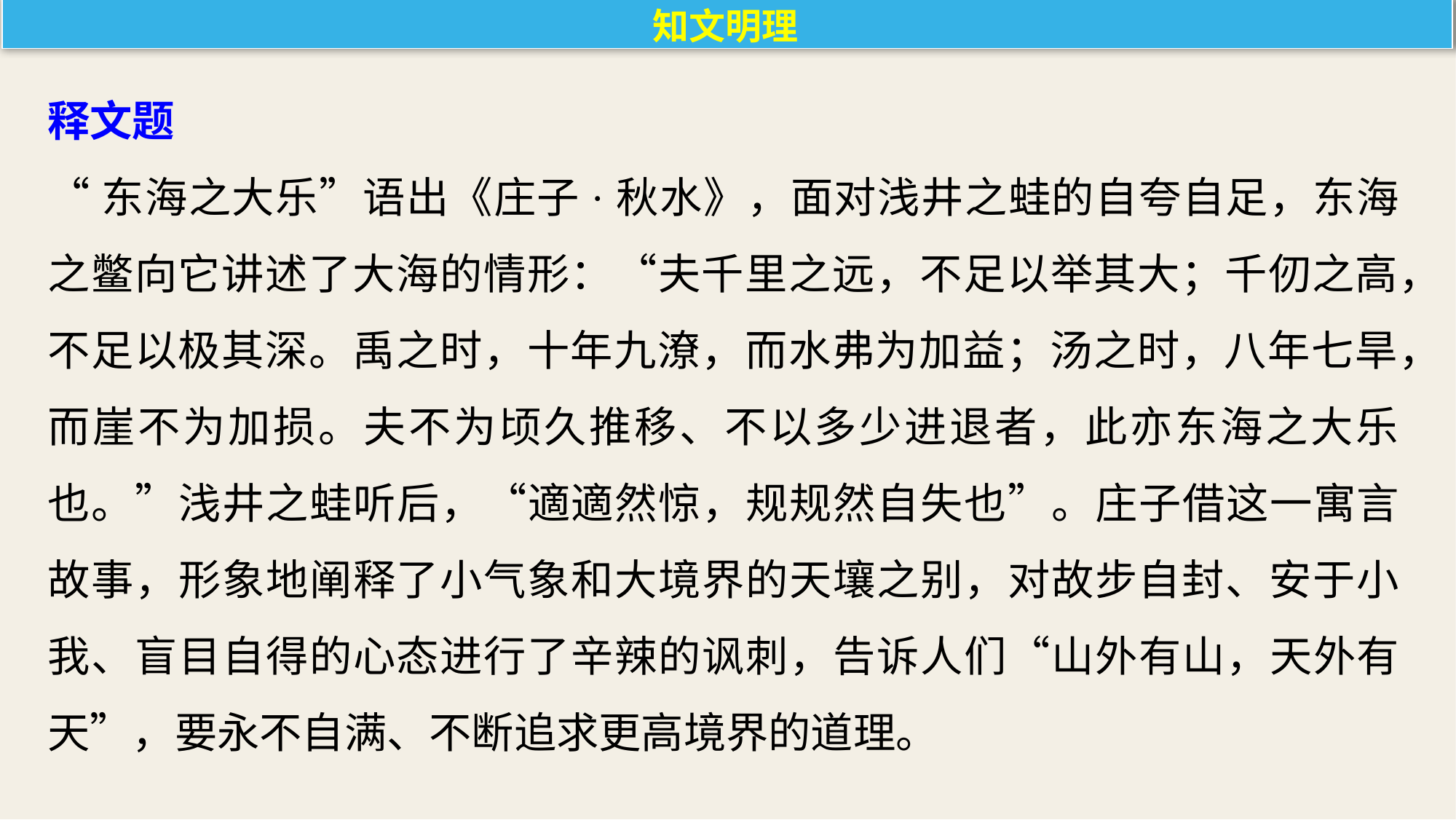

知文明理
释文题
“东海之大乐”语出《庄子·秋水》，面对浅井之蛙的自夸自足，东海之鳖向它讲述了大海的情形：“夫千里之远，不足以举其大；千仞之高，不足以极其深。禹之时，十年九潦，而水弗为加益；汤之时，八年七旱，而崖不为加损。夫不为顷久推移、不以多少进退者，此亦东海之大乐也。”浅井之蛙听后，“適適然惊，规规然自失也”。庄子借这一寓言故事，形象地阐释了小气象和大境界的天壤之别，对故步自封、安于小我、盲目自得的心态进行了辛辣的讽刺，告诉人们“山外有山，天外有天”，要永不自满、不断追求更高境界的道理。